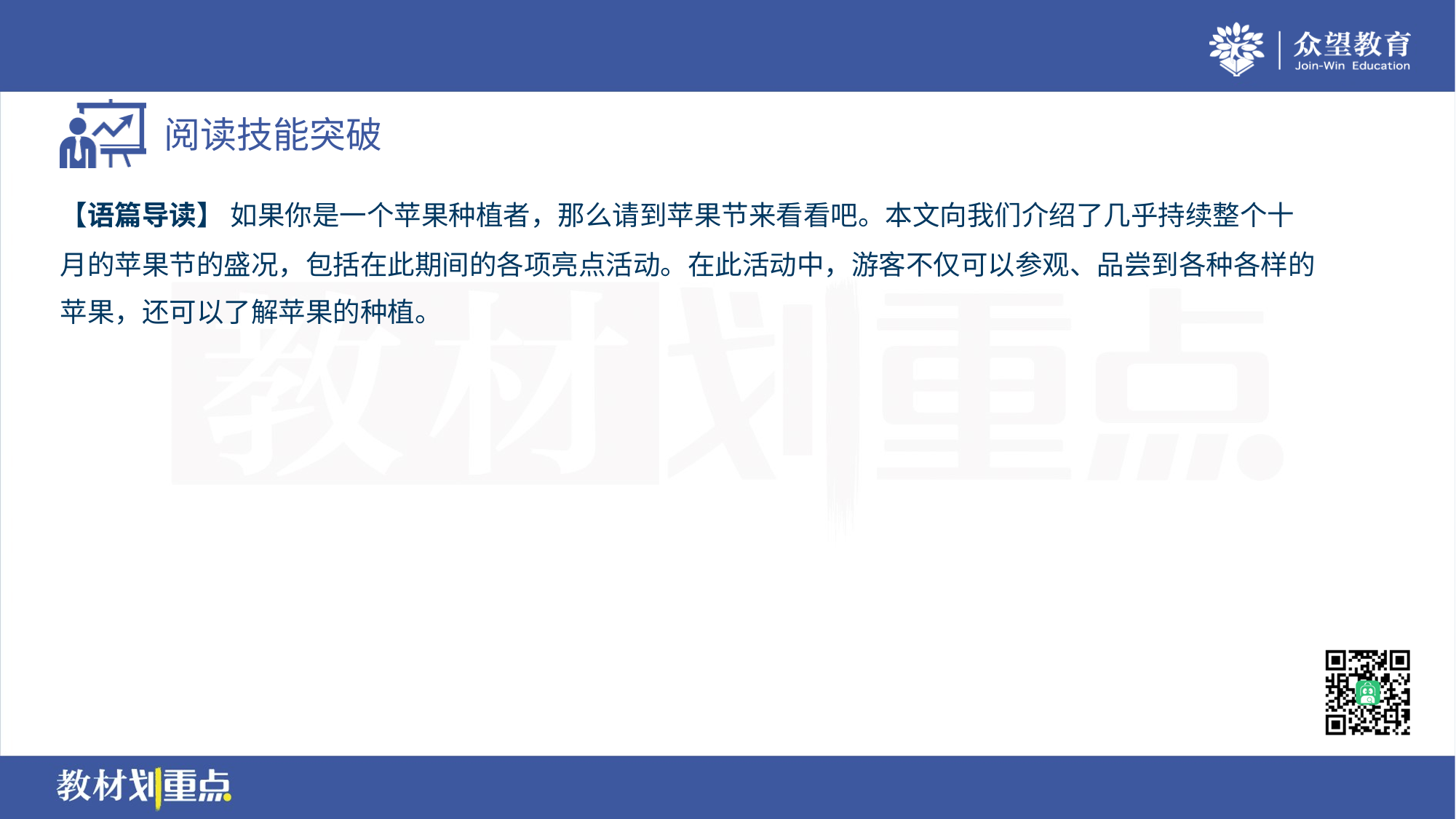

【语篇导读】 如果你是一个苹果种植者，那么请到苹果节来看看吧。本文向我们介绍了几乎持续整个十
月的苹果节的盛况，包括在此期间的各项亮点活动。在此活动中，游客不仅可以参观、品尝到各种各样的
苹果，还可以了解苹果的种植。